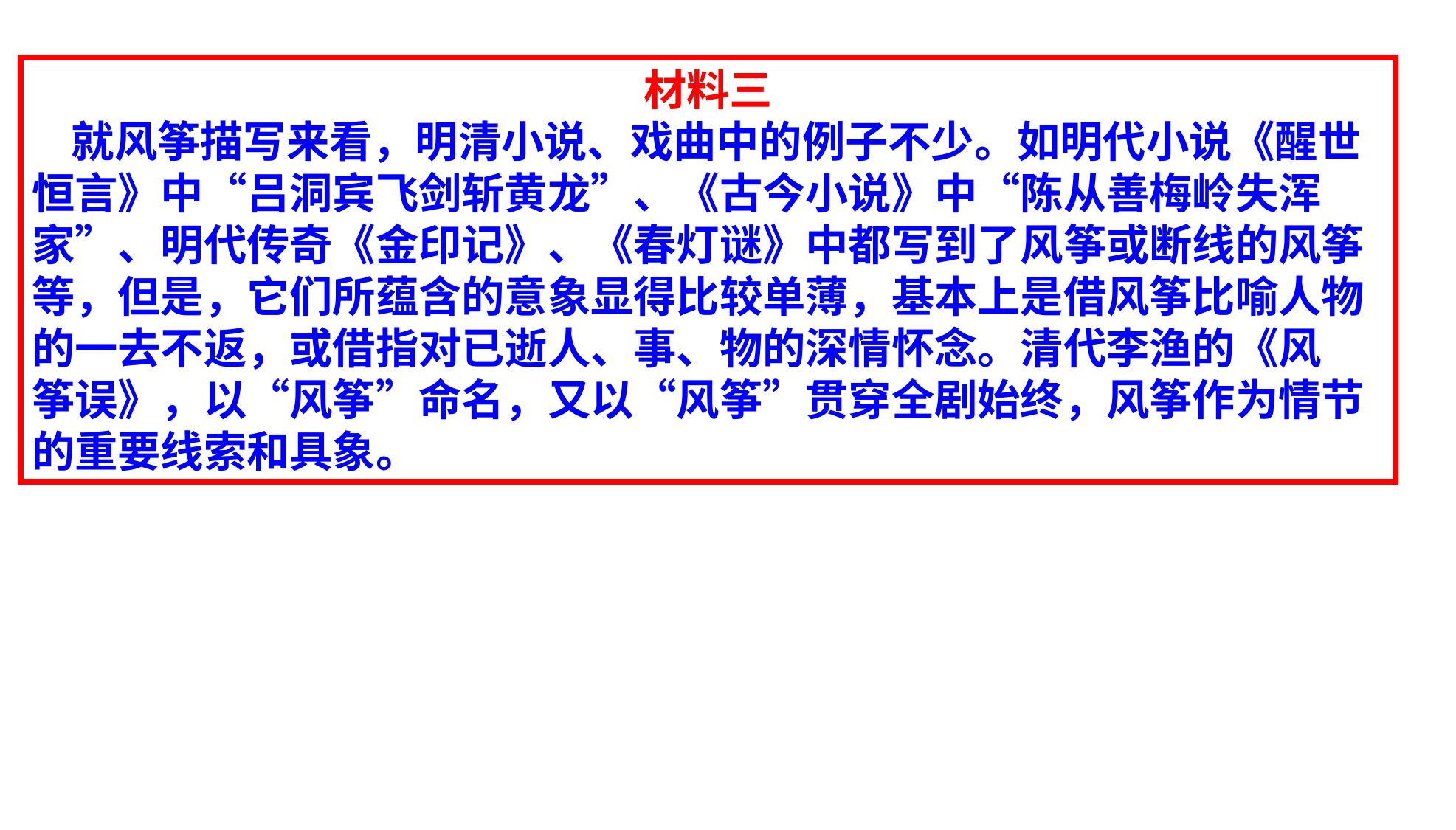

材料三
   就风筝描写来看，明清小说、戏曲中的例子不少。如明代小说《醒世恒言》中“吕洞宾飞剑斩黄龙”、《古今小说》中“陈从善梅岭失浑家”、明代传奇《金印记》、《春灯谜》中都写到了风筝或断线的风筝等，但是，它们所蕴含的意象显得比较单薄，基本上是借风筝比喻人物的一去不返，或借指对已逝人、事、物的深情怀念。清代李渔的《风
筝误》，以“风筝”命名，又以“风筝”贯穿全剧始终，风筝作为情节的重要线索和具象。